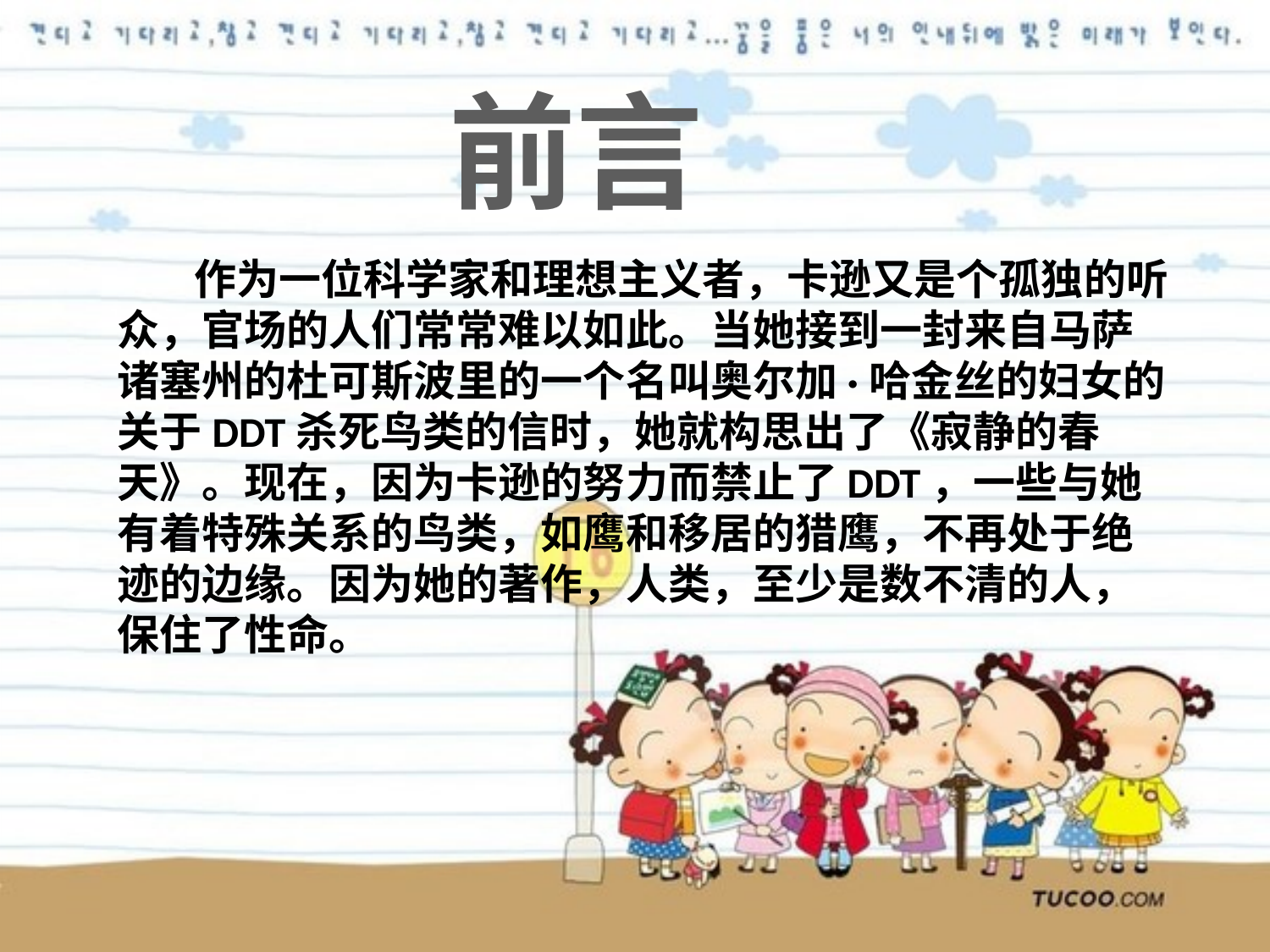

前言
       作为一位科学家和理想主义者，卡逊又是个孤独的听众，官场的人们常常难以如此。当她接到一封来自马萨诸塞州的杜可斯波里的一个名叫奥尔加·哈金丝的妇女的关于DDT杀死鸟类的信时，她就构思出了《寂静的春天》。现在，因为卡逊的努力而禁止了DDT，一些与她有着特殊关系的鸟类，如鹰和移居的猎鹰，不再处于绝迹的边缘。因为她的著作，人类，至少是数不清的人，保住了性命。